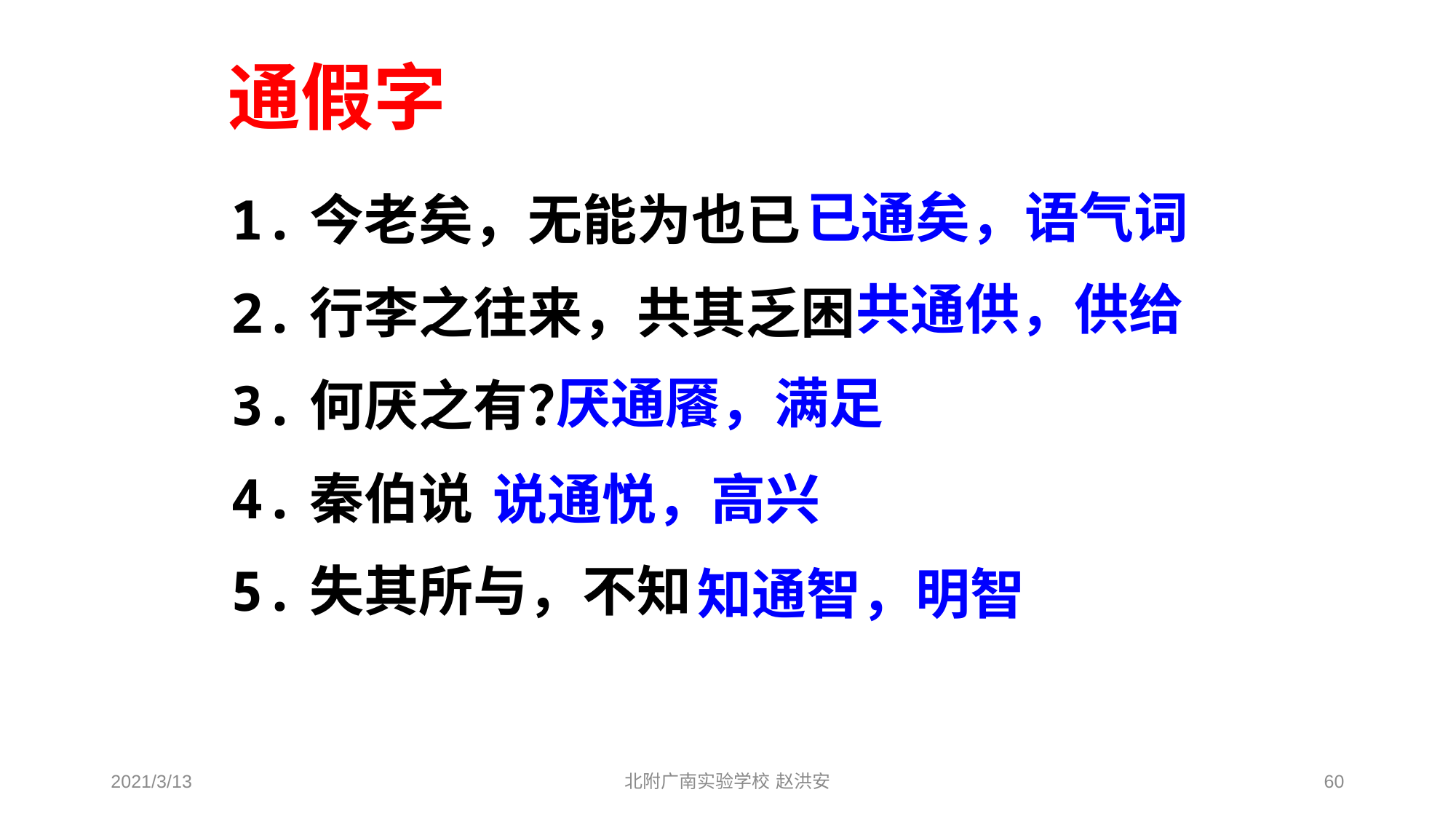

通假字
已通矣，语气词
1.今老矣，无能为也已
2.行李之往来，共其乏困
3.何厌之有？
4.秦伯说
5.失其所与，不知
共通供，供给
厌通餍，满足
说通悦，高兴
知通智，明智
2021/3/13
北附广南实验学校 赵洪安
60